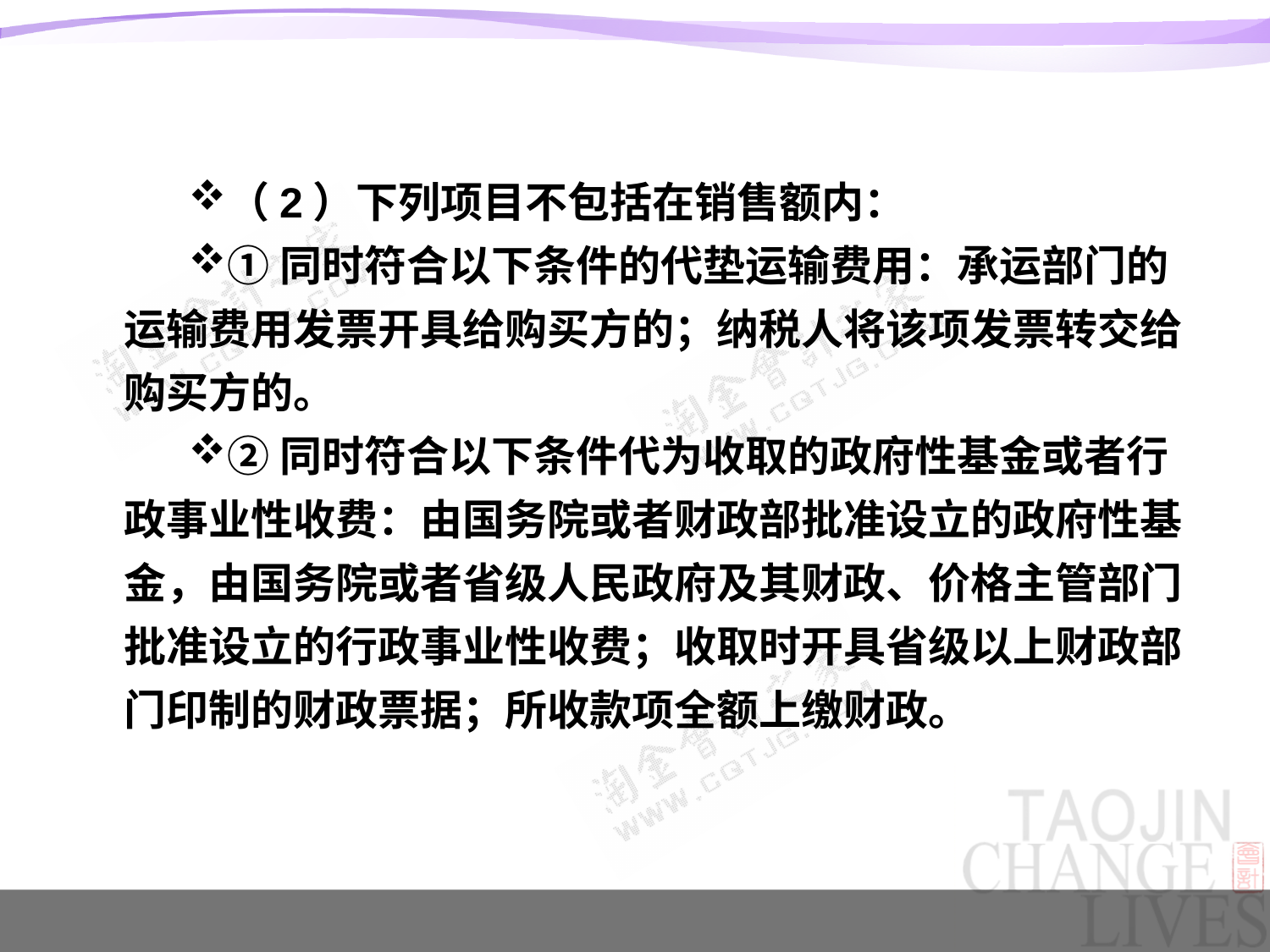

#
（2）下列项目不包括在销售额内：
①同时符合以下条件的代垫运输费用：承运部门的运输费用发票开具给购买方的；纳税人将该项发票转交给购买方的。
②同时符合以下条件代为收取的政府性基金或者行政事业性收费：由国务院或者财政部批准设立的政府性基金，由国务院或者省级人民政府及其财政、价格主管部门批准设立的行政事业性收费；收取时开具省级以上财政部门印制的财政票据；所收款项全额上缴财政。